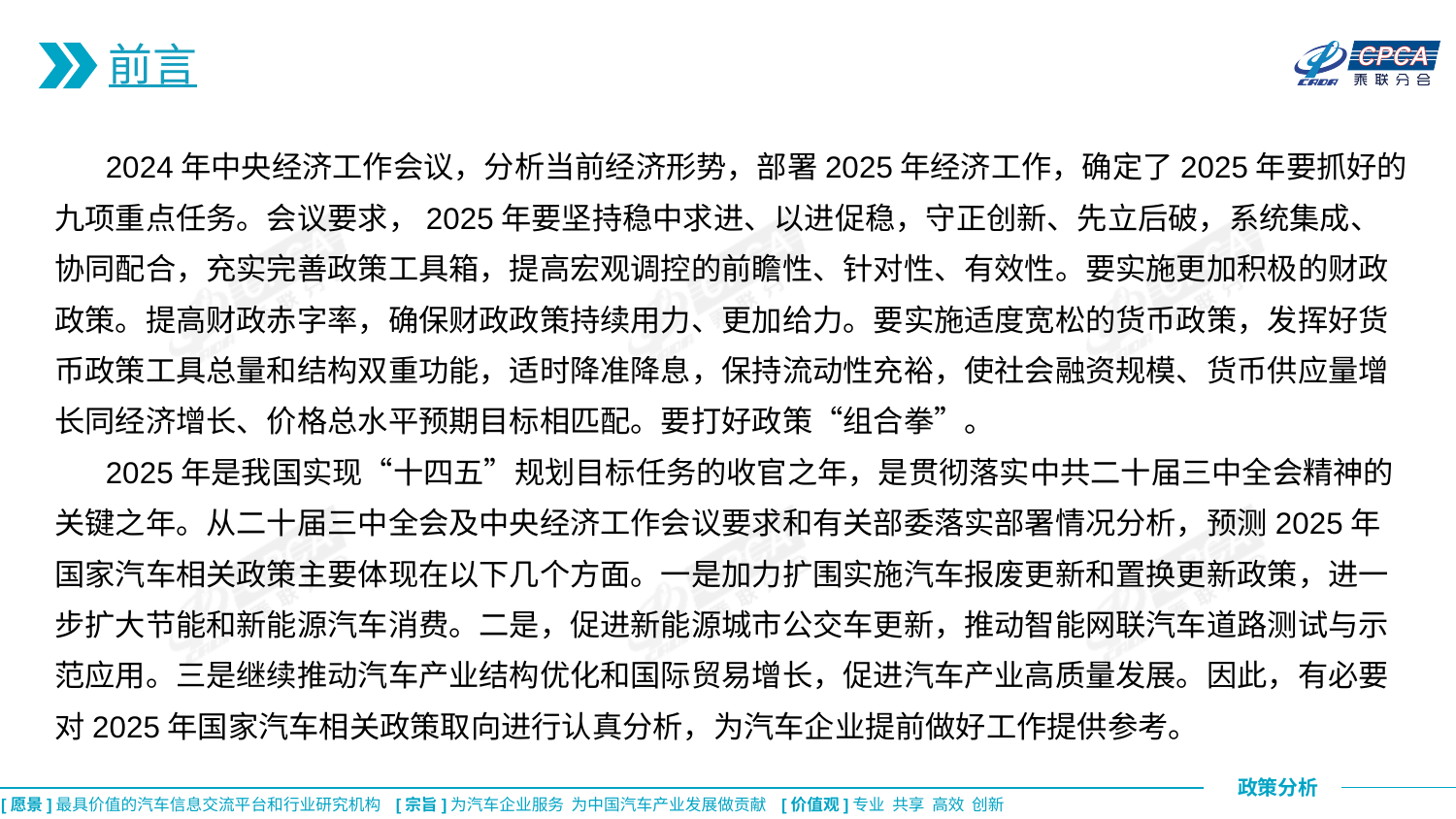

前言
      2024年中央经济工作会议，分析当前经济形势，部署2025年经济工作，确定了2025年要抓好的九项重点任务。会议要求，2025年要坚持稳中求进、以进促稳，守正创新、先立后破，系统集成、协同配合，充实完善政策工具箱，提高宏观调控的前瞻性、针对性、有效性。要实施更加积极的财政政策。提高财政赤字率，确保财政政策持续用力、更加给力。要实施适度宽松的货币政策，发挥好货币政策工具总量和结构双重功能，适时降准降息，保持流动性充裕，使社会融资规模、货币供应量增长同经济增长、价格总水平预期目标相匹配。要打好政策“组合拳”。
      2025年是我国实现“十四五”规划目标任务的收官之年，是贯彻落实中共二十届三中全会精神的关键之年。从二十届三中全会及中央经济工作会议要求和有关部委落实部署情况分析，预测2025年国家汽车相关政策主要体现在以下几个方面。一是加力扩围实施汽车报废更新和置换更新政策，进一步扩大节能和新能源汽车消费。二是，促进新能源城市公交车更新，推动智能网联汽车道路测试与示范应用。三是继续推动汽车产业结构优化和国际贸易增长，促进汽车产业高质量发展。因此，有必要对2025年国家汽车相关政策取向进行认真分析，为汽车企业提前做好工作提供参考。